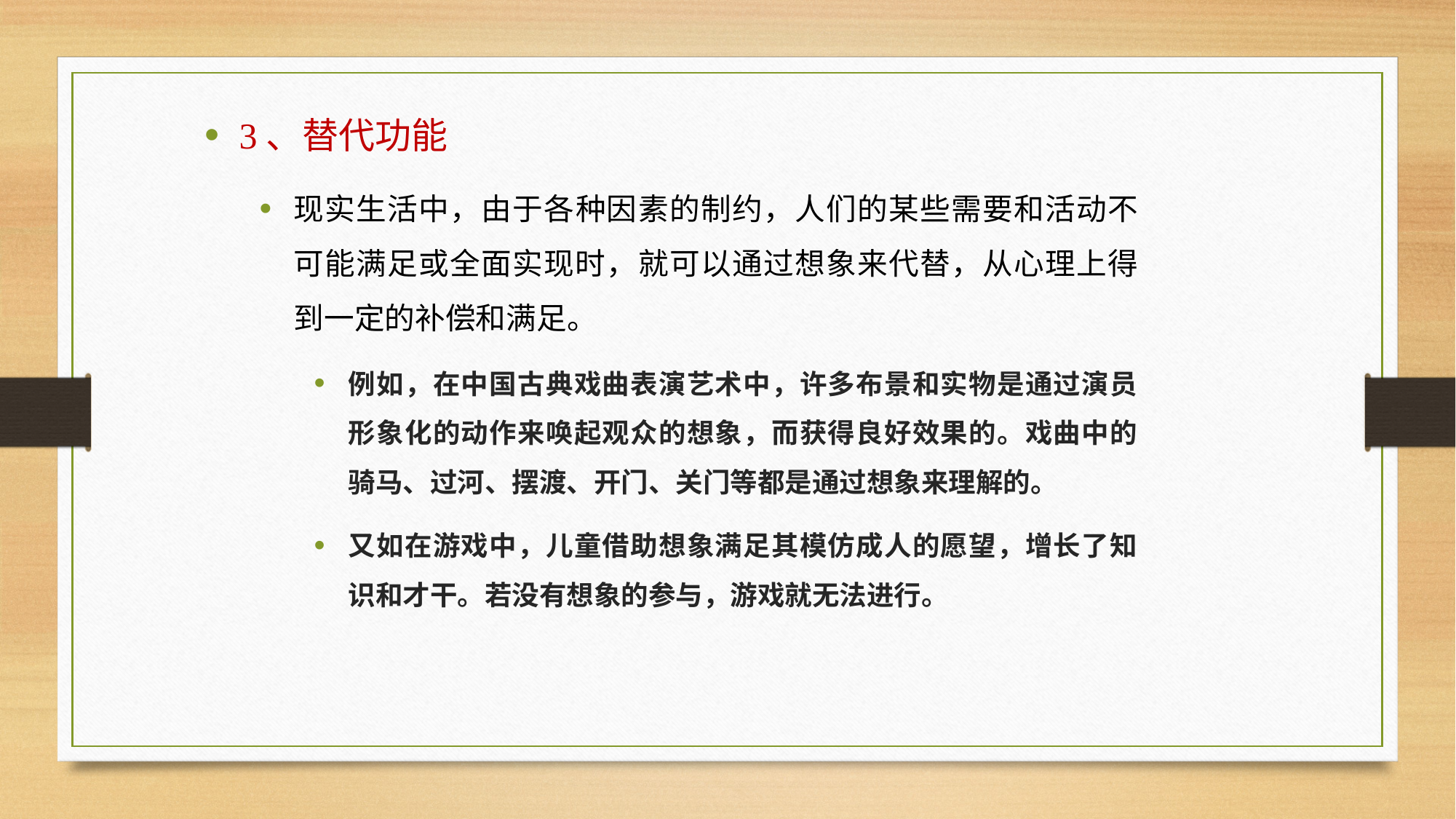

3、替代功能
现实生活中，由于各种因素的制约，人们的某些需要和活动不可能满足或全面实现时，就可以通过想象来代替，从心理上得到一定的补偿和满足。
例如，在中国古典戏曲表演艺术中，许多布景和实物是通过演员形象化的动作来唤起观众的想象，而获得良好效果的。戏曲中的骑马、过河、摆渡、开门、关门等都是通过想象来理解的。
又如在游戏中，儿童借助想象满足其模仿成人的愿望，增长了知识和才干。若没有想象的参与，游戏就无法进行。